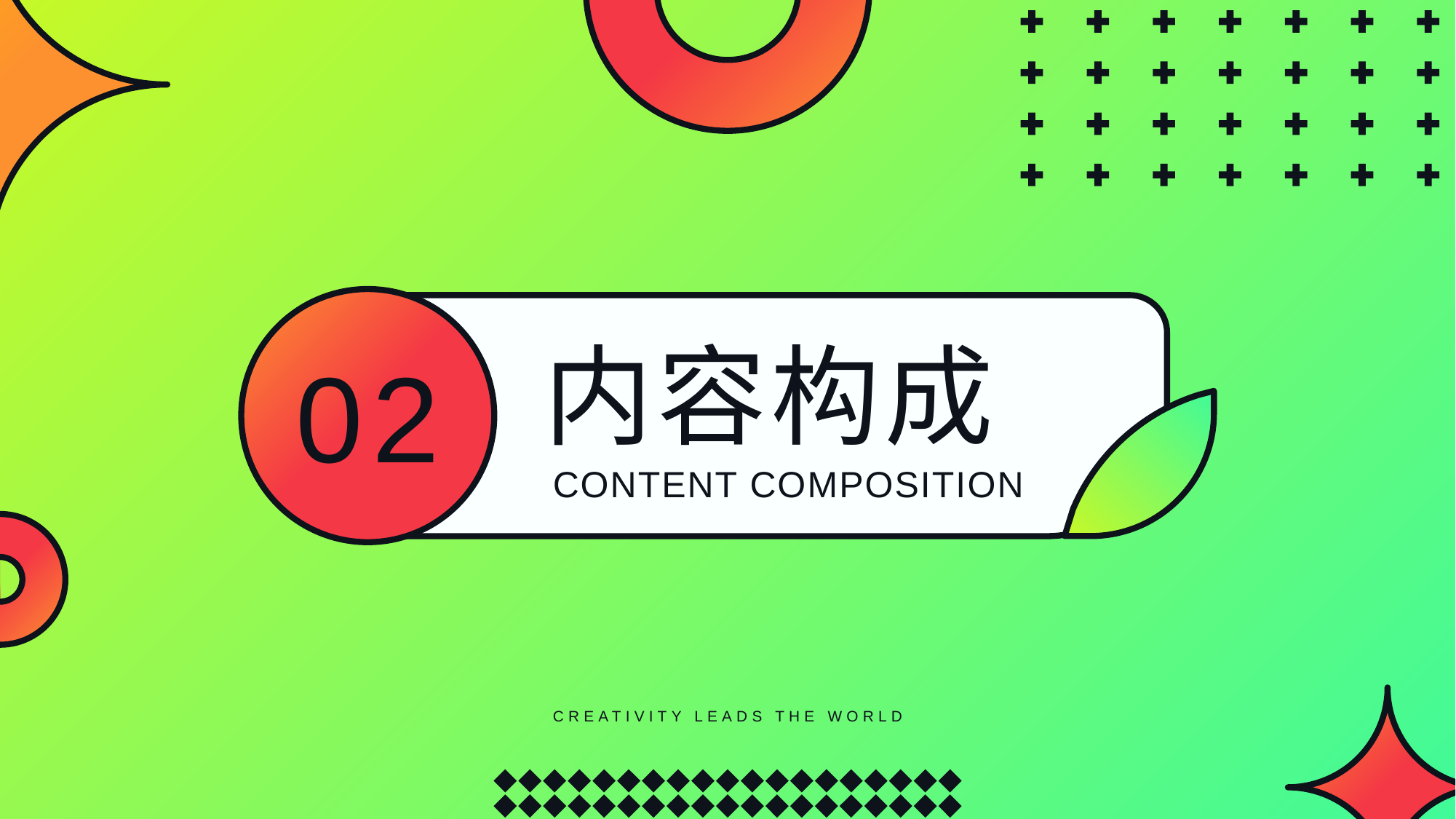

内容构成
02
CONTENT COMPOSITION
CREATIVITY LEADS THE WORLD